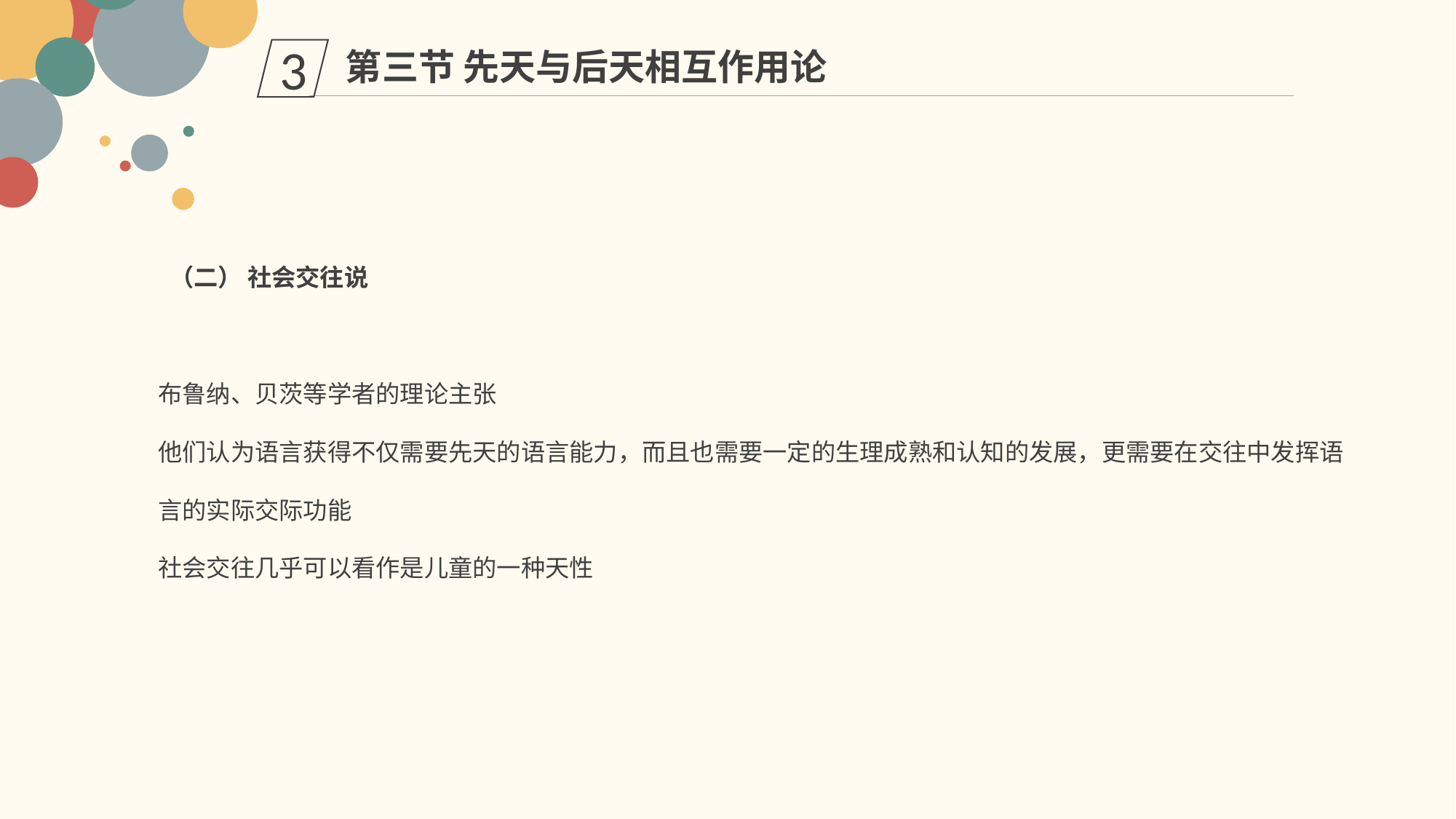

第三节 先天与后天相互作用论
3
 （二） 社会交往说

布鲁纳、贝茨等学者的理论主张
他们认为语言获得不仅需要先天的语言能力，而且也需要一定的生理成熟和认知的发展，更需要在交往中发挥语言的实际交际功能
社会交往几乎可以看作是儿童的一种天性